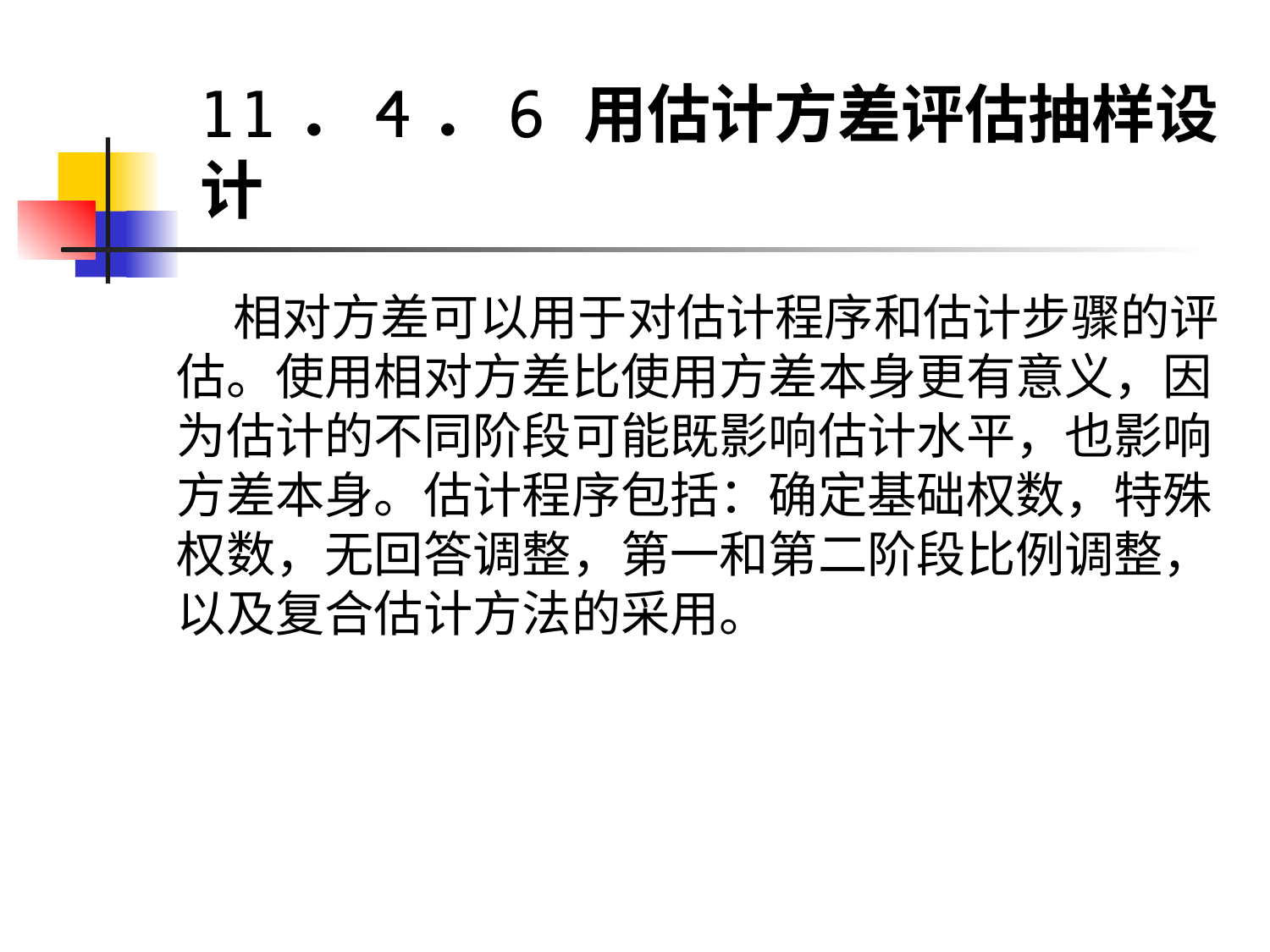

# 11．4．6 用估计方差评估抽样设计
    相对方差可以用于对估计程序和估计步骤的评估。使用相对方差比使用方差本身更有意义，因为估计的不同阶段可能既影响估计水平，也影响方差本身。估计程序包括：确定基础权数，特殊权数，无回答调整，第一和第二阶段比例调整，以及复合估计方法的采用。